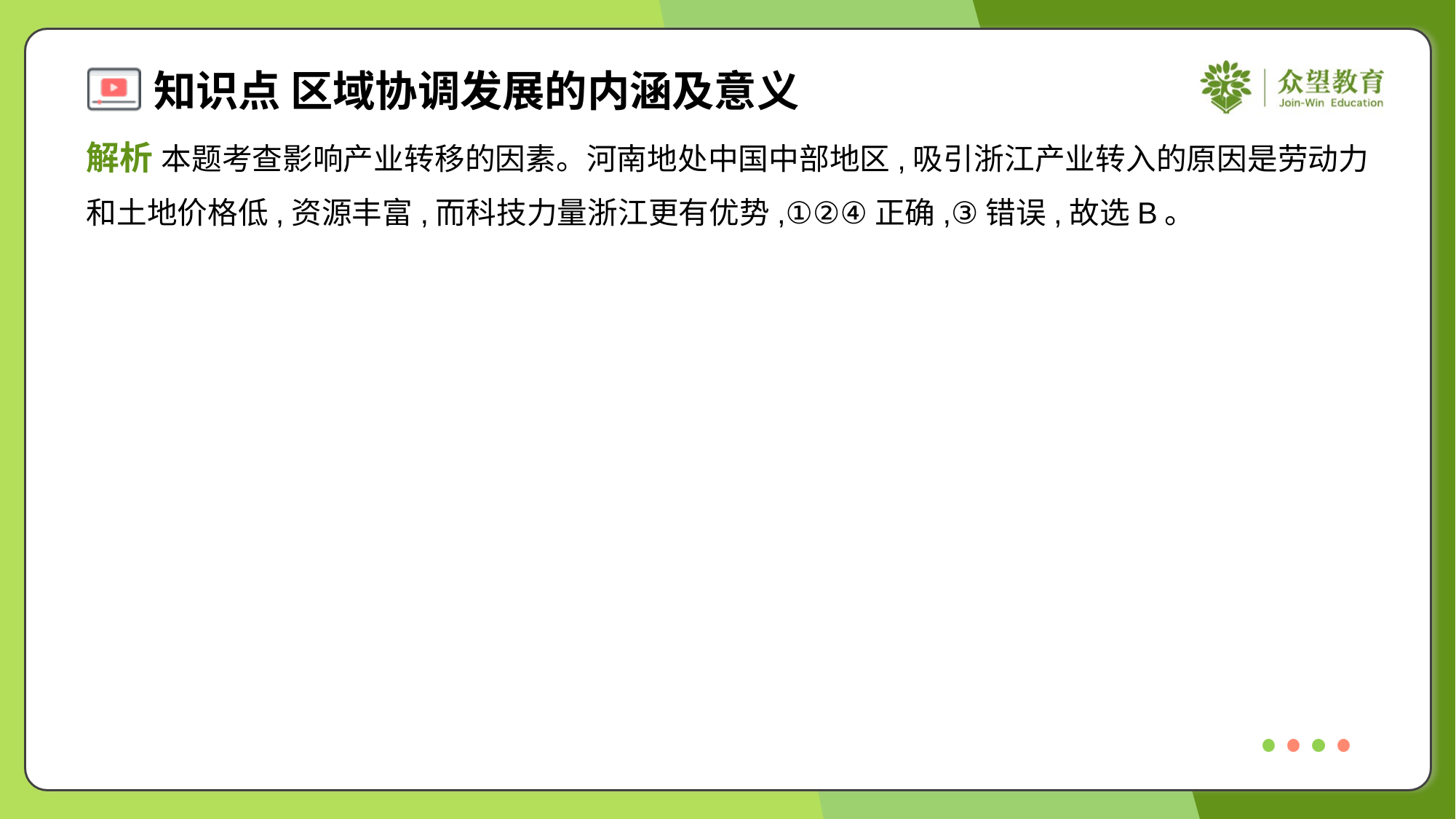

解析 本题考查影响产业转移的因素。河南地处中国中部地区,吸引浙江产业转入的原因是劳动力
和土地价格低,资源丰富,而科技力量浙江更有优势,①②④正确,③错误,故选B。